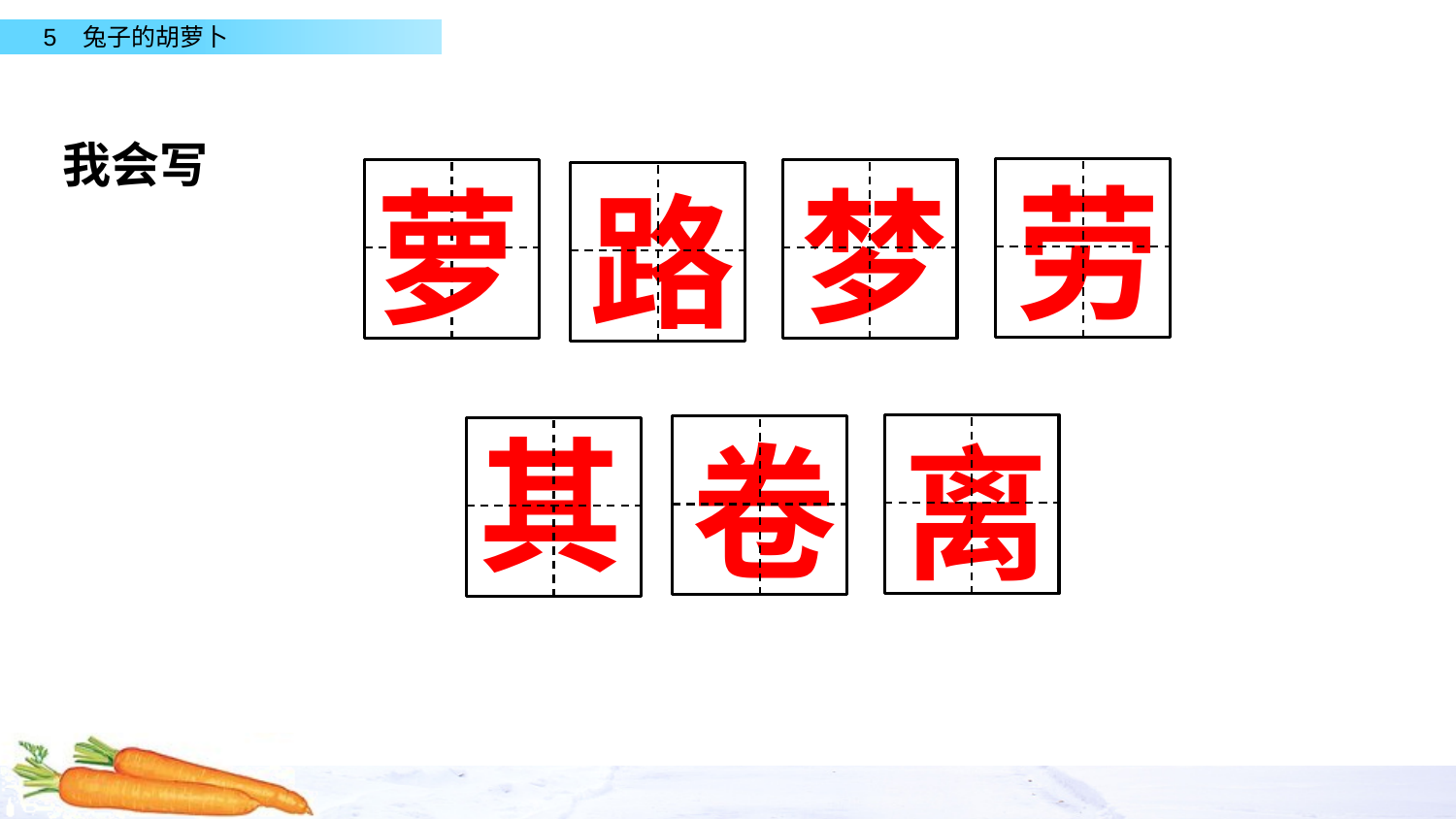

我会写

劳

萝
梦

路
其

卷

离